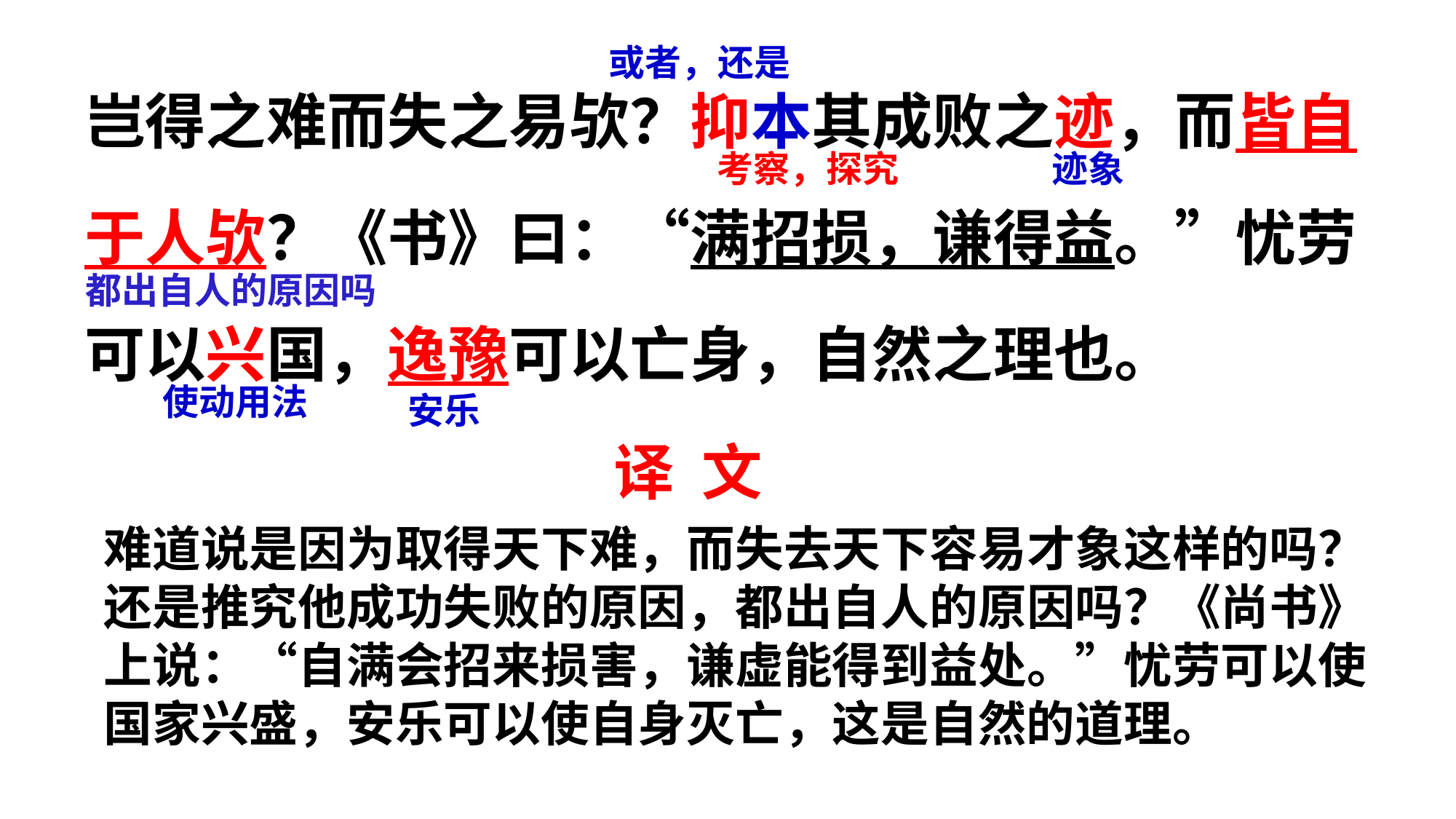

岂得之难而失之易欤？抑本其成败之迹，而皆自于人欤？《书》曰：“满招损，谦得益。”忧劳可以兴国，逸豫可以亡身，自然之理也。
或者，还是
考察，探究
迹象
都出自人的原因吗

使动用法
安乐
译  文
难道说是因为取得天下难，而失去天下容易才象这样的吗？还是推究他成功失败的原因，都出自人的原因吗？《尚书》上说：“自满会招来损害，谦虚能得到益处。”忧劳可以使国家兴盛，安乐可以使自身灭亡，这是自然的道理。